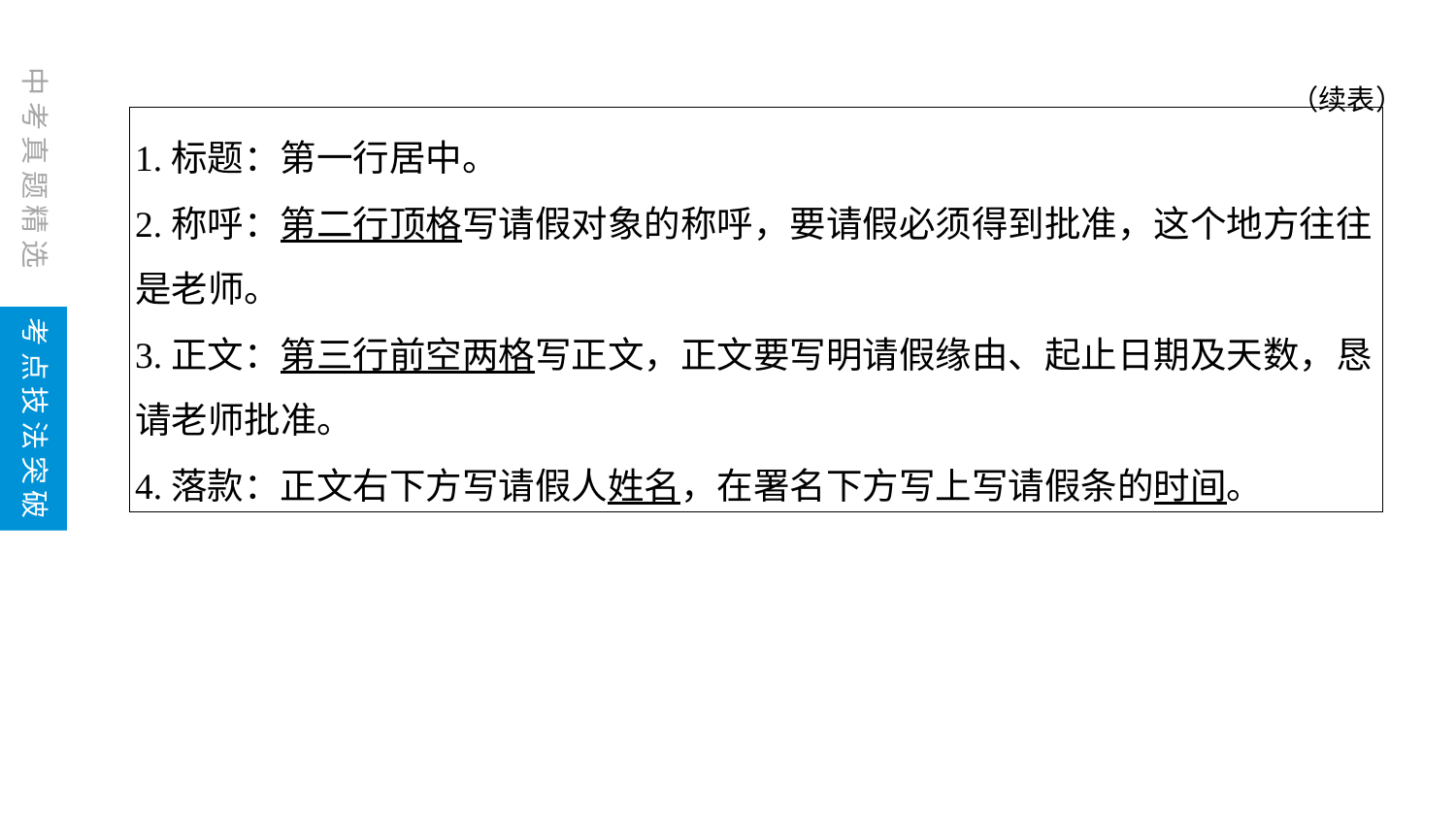

（续表）
1.标题：第一行居中。
2.称呼：第二行顶格写请假对象的称呼，要请假必须得到批准，这个地方往往是老师。
3.正文：第三行前空两格写正文，正文要写明请假缘由、起止日期及天数，恳请老师批准。
4.落款：正文右下方写请假人姓名，在署名下方写上写请假条的时间。